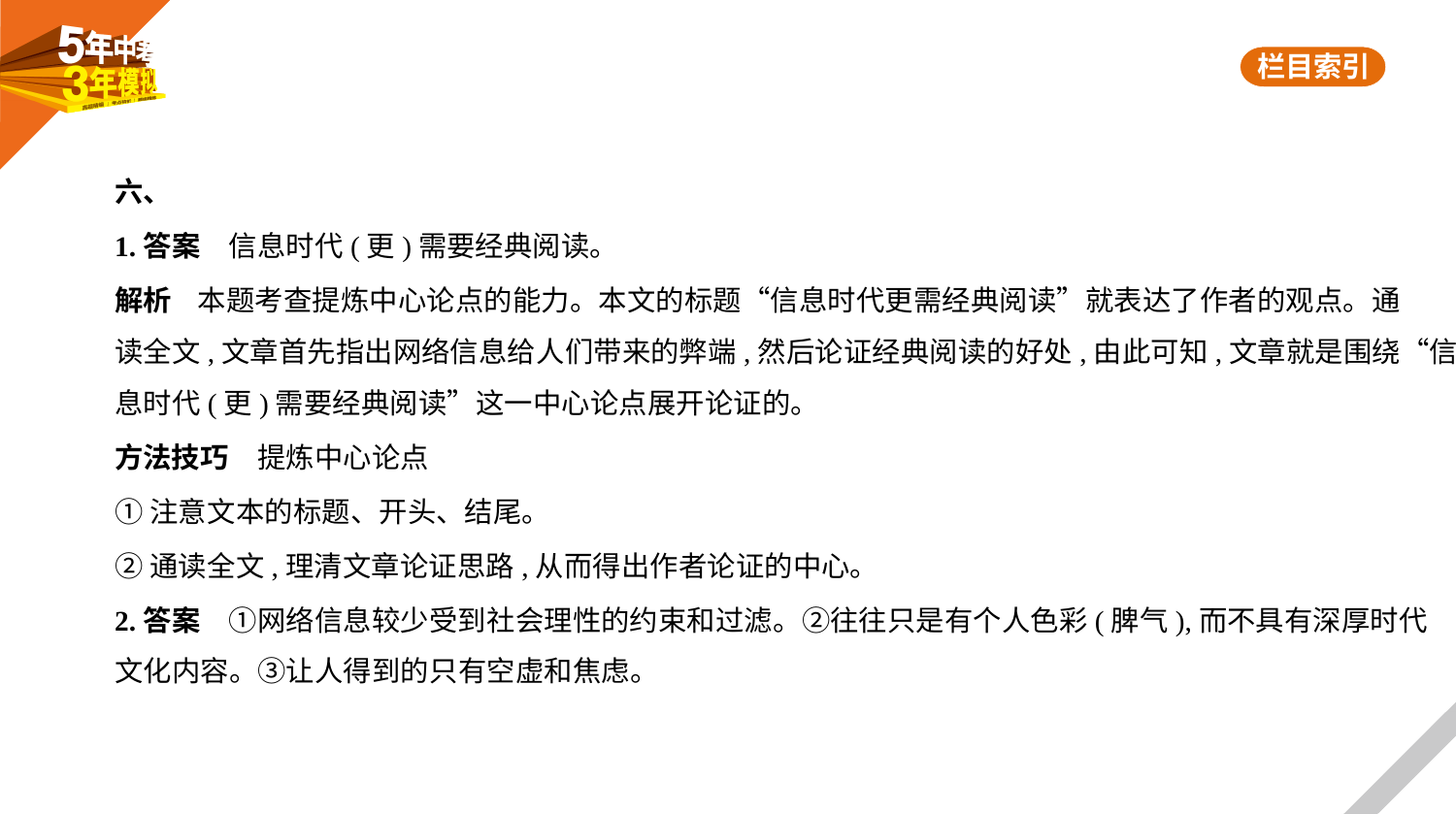

六、
1.答案　信息时代(更)需要经典阅读。
解析    本题考查提炼中心论点的能力。本文的标题“信息时代更需经典阅读”就表达了作者的观点。通
读全文,文章首先指出网络信息给人们带来的弊端,然后论证经典阅读的好处,由此可知,文章就是围绕“信
息时代(更)需要经典阅读”这一中心论点展开论证的。
方法技巧　提炼中心论点
①注意文本的标题、开头、结尾。
②通读全文,理清文章论证思路,从而得出作者论证的中心。
2.答案　①网络信息较少受到社会理性的约束和过滤。②往往只是有个人色彩(脾气),而不具有深厚时代
文化内容。③让人得到的只有空虚和焦虑。